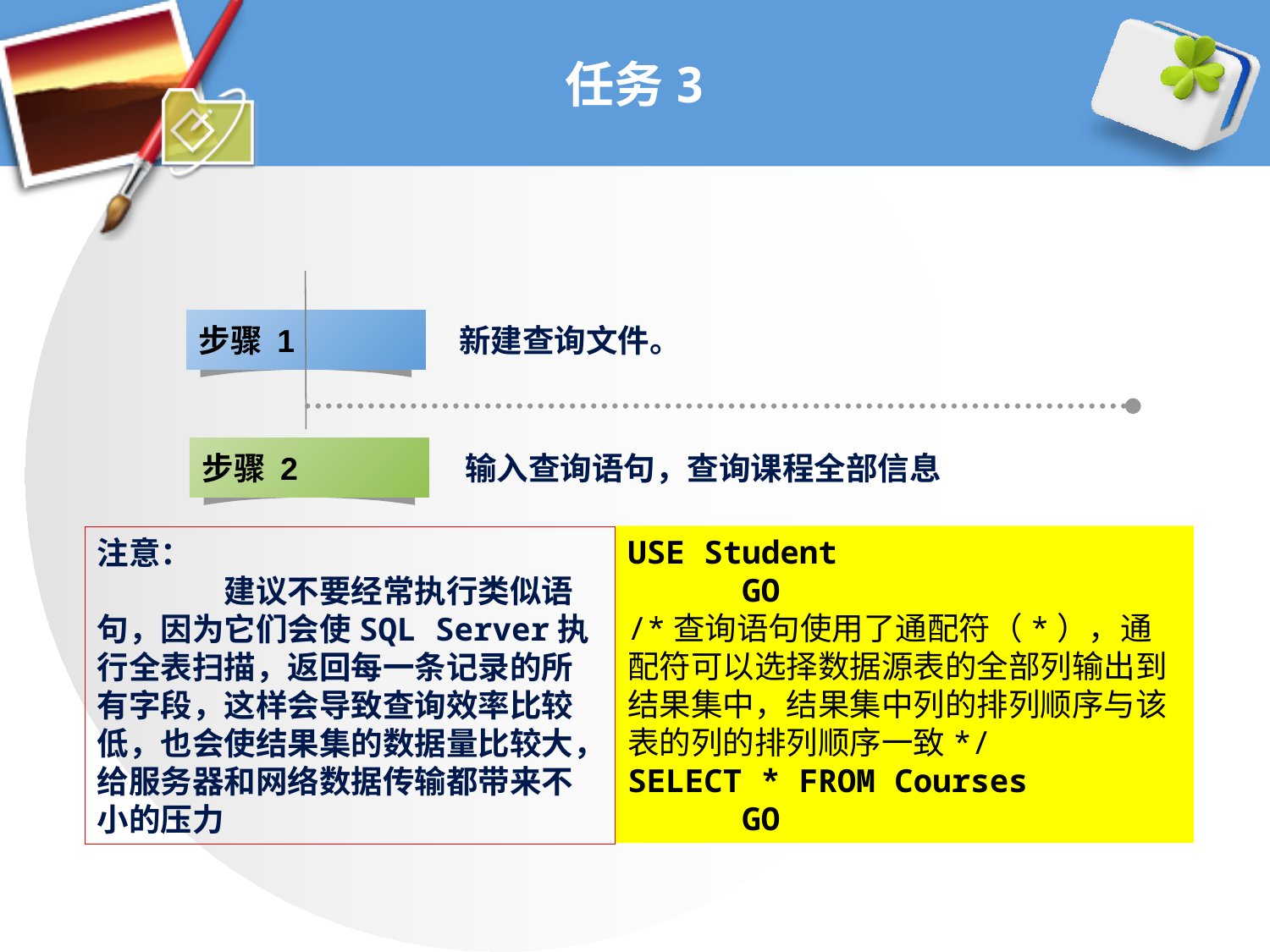

# 任务3
步骤 1

新建查询文件。

步骤 2

输入查询语句，查询课程全部信息
USE Student
      GO
/*查询语句使用了通配符（*），通配符可以选择数据源表的全部列输出到结果集中，结果集中列的排列顺序与该表的列的排列顺序一致*/
SELECT * FROM Courses
      GO
注意：
	建议不要经常执行类似语句，因为它们会使SQL Server执行全表扫描，返回每一条记录的所有字段，这样会导致查询效率比较低，也会使结果集的数据量比较大，给服务器和网络数据传输都带来不小的压力